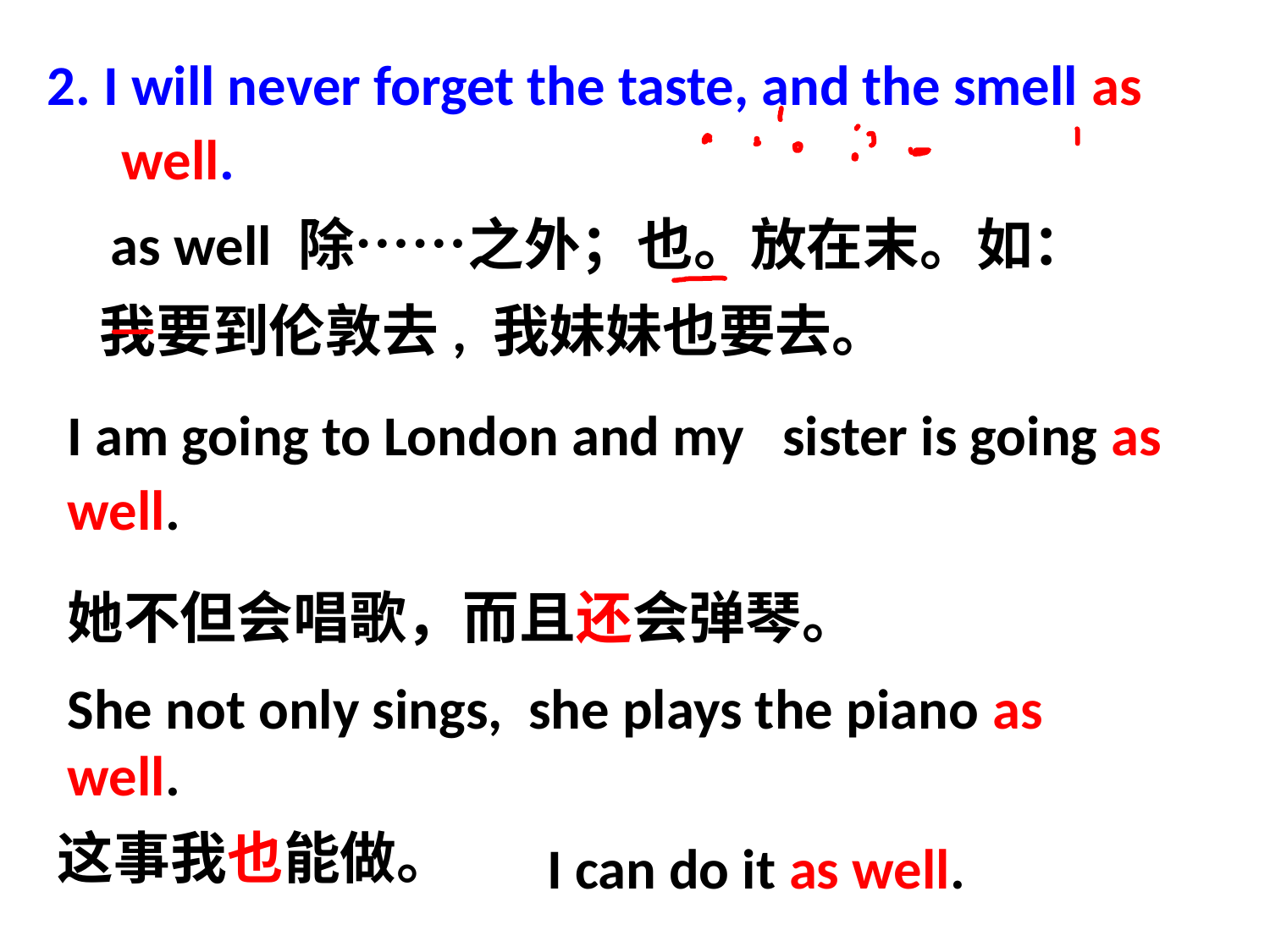

2. I will never forget the taste, and the smell as well.
     as well 除……之外；也。放在末。如：
   我要到伦敦去, 我妹妹也要去。
I am going to London and my   sister is going as well.
她不但会唱歌，而且还会弹琴。
She not only sings,  she plays the piano as well.
这事我也能做。
I can do it as well.